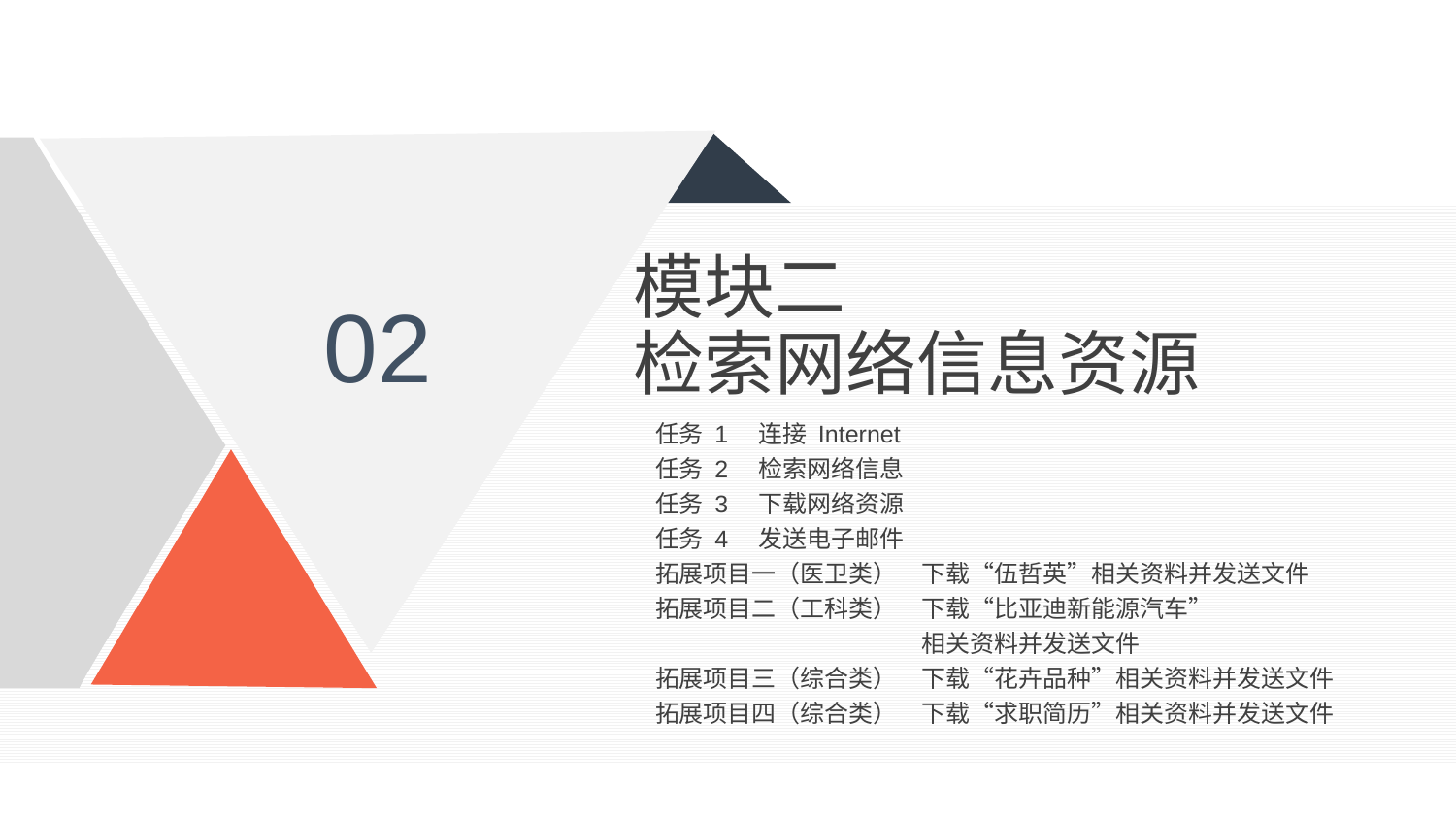

模块二
检索网络信息资源
02
任务 1　连接 Internet
任务 2　检索网络信息
任务 3　下载网络资源
任务 4　发送电子邮件
拓展项目一（医卫类）　下载“伍哲英”相关资料并发送文件
拓展项目二（工科类）　下载“比亚迪新能源汽车”
　　　　　　　　　　　相关资料并发送文件
拓展项目三（综合类）　下载“花卉品种”相关资料并发送文件
拓展项目四（综合类）　下载“求职简历”相关资料并发送文件